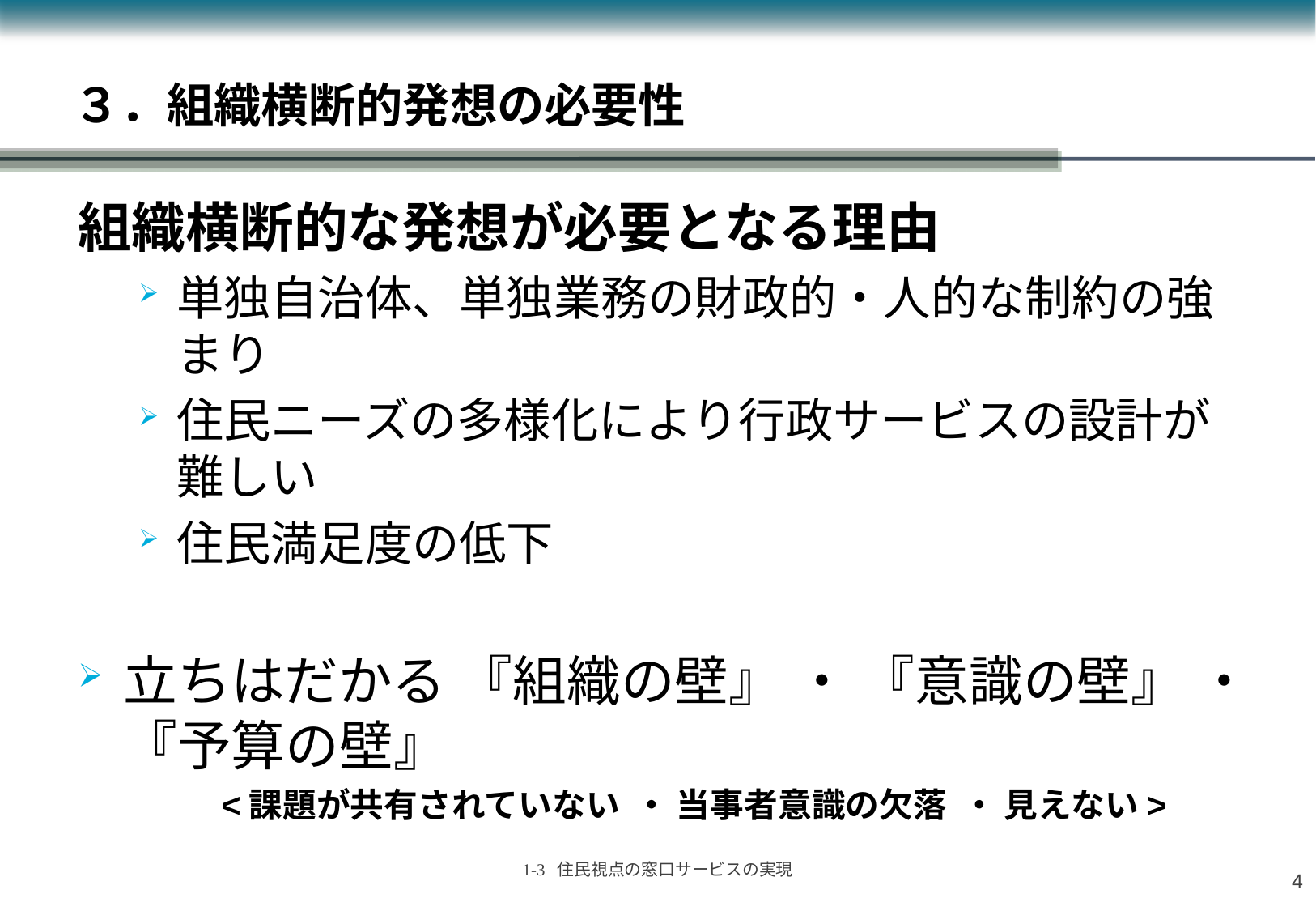

# ３．組織横断的発想の必要性
組織横断的な発想が必要となる理由
単独自治体、単独業務の財政的・人的な制約の強まり
住民ニーズの多様化により行政サービスの設計が難しい
住民満足度の低下

立ちはだかる 『組織の壁』 ・ 『意識の壁』 ・ 『予算の壁』
　　　　<課題が共有されていない  ・ 当事者意識の欠落  ・ 見えない>

4
1-3  住民視点の窓口サービスの実現